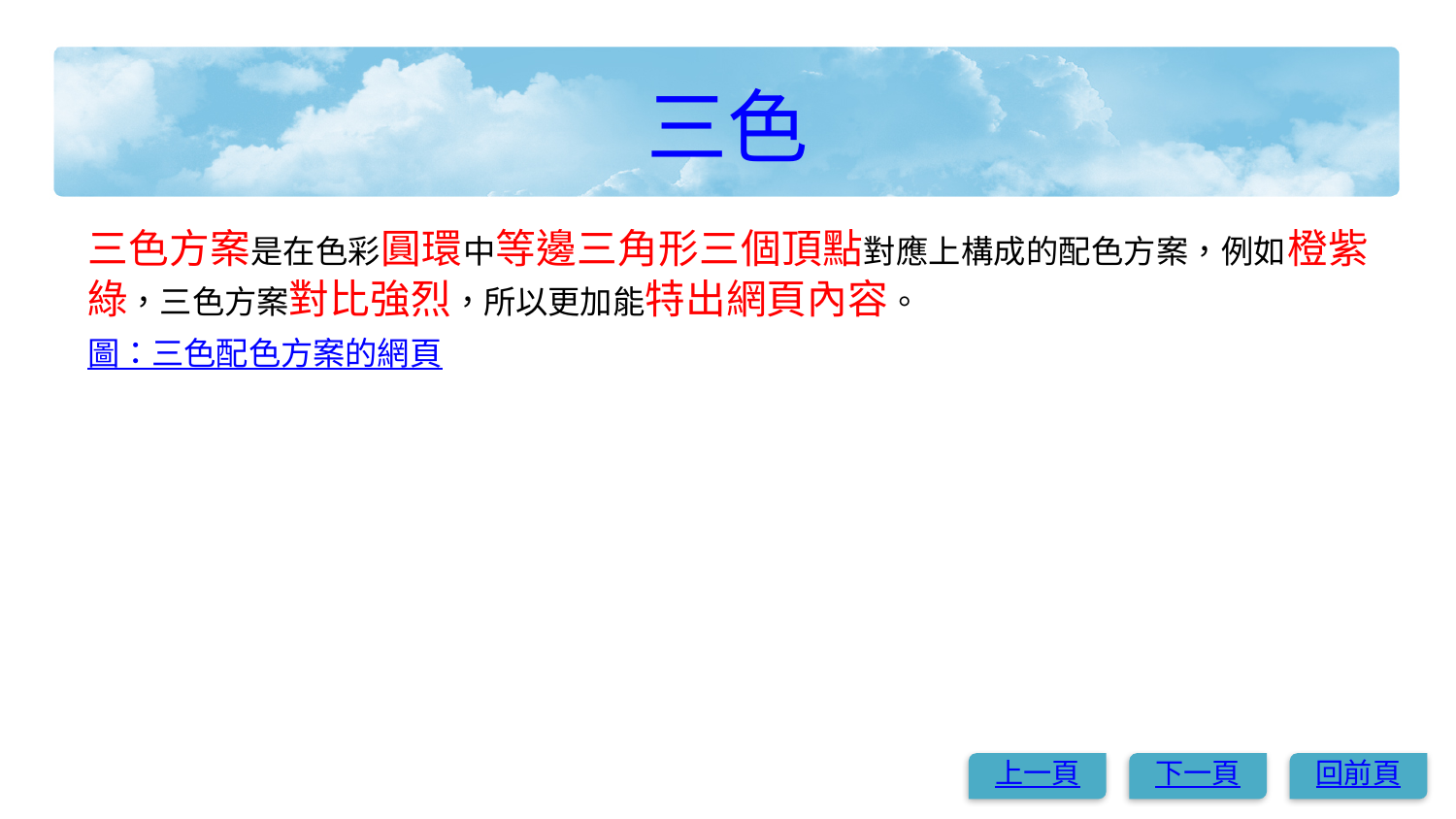

# 三色
三色方案是在色彩圓環中等邊三角形三個頂點對應上構成的配色方案，例如橙紫綠，三色方案對比強烈，所以更加能特出網頁內容。
圖：三色配色方案的網頁
上一頁
下一頁
回前頁